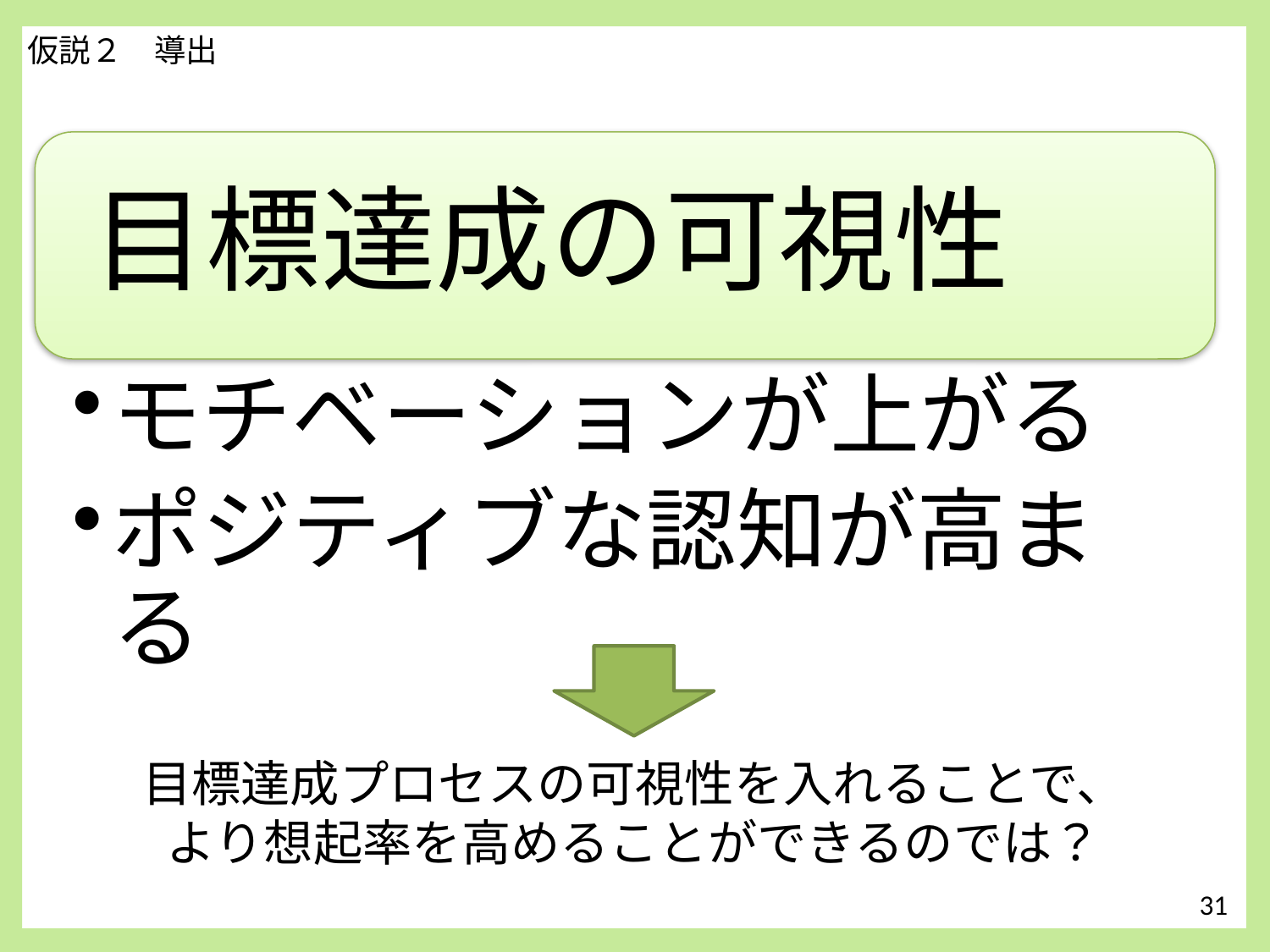

仮説２　導出
目標達成の可視性
モチベーションが上がる
ポジティブな認知が高まる

目標達成プロセスの可視性を入れることで、
より想起率を高めることができるのでは？
31